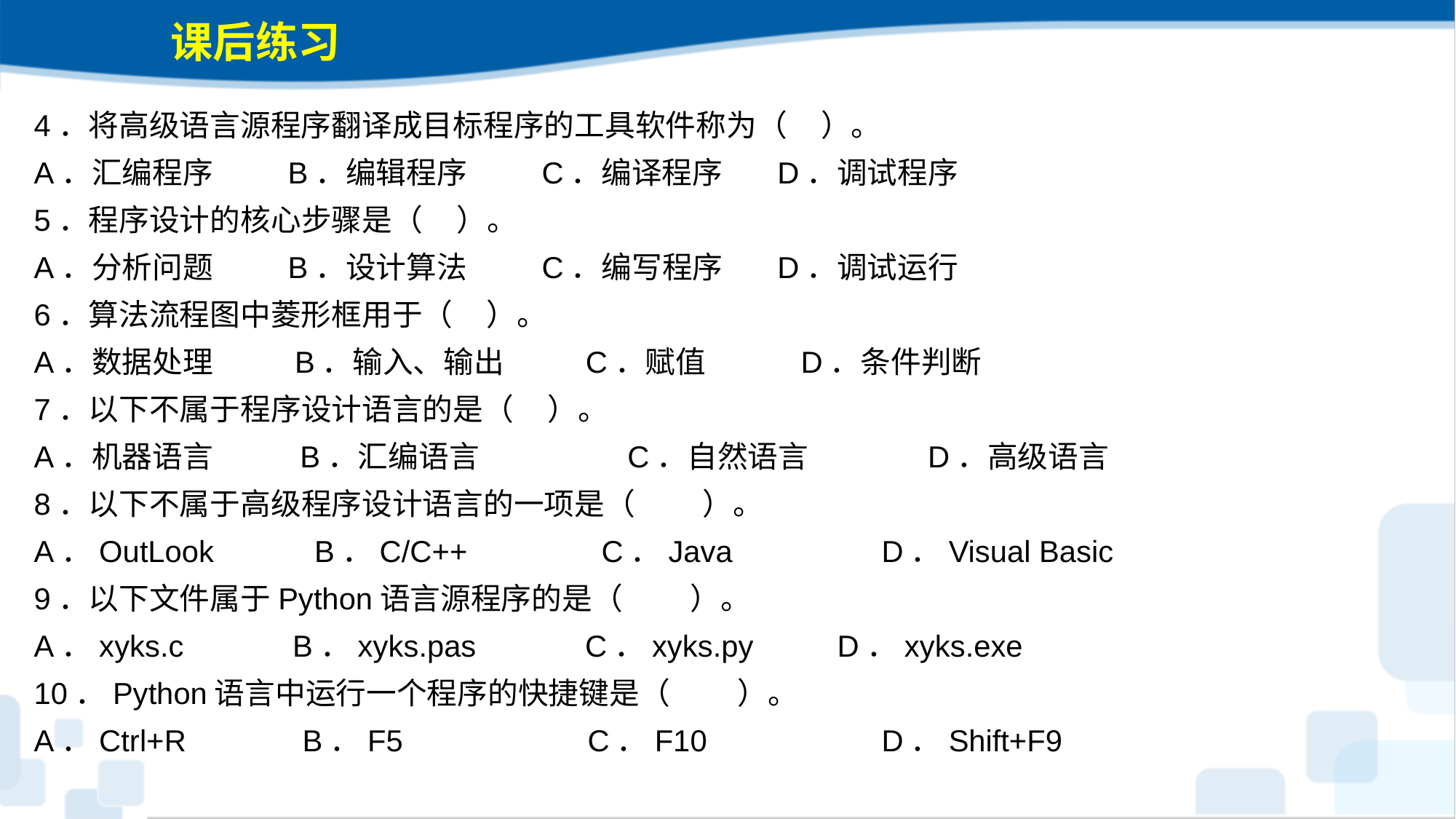

课后练习
4．将高级语言源程序翻译成目标程序的工具软件称为（     ）。
A．汇编程序          B．编辑程序          C．编译程序       D．调试程序
5．程序设计的核心步骤是（     ）。
A．分析问题          B．设计算法          C．编写程序       D．调试运行
6．算法流程图中菱形框用于（     ）。
A．数据处理           B．输入、输出           C．赋值             D．条件判断
7．以下不属于程序设计语言的是（     ）。
A．机器语言	      B．汇编语言	      C．自然语言	  D．高级语言
8．以下不属于高级程序设计语言的一项是（　 　）。
A．OutLook            B．C/C++                C．Java	          D．Visual Basic
9．以下文件属于Python语言源程序的是（　 　）。
A．xyks.c             B．xyks.pas             C．xyks.py          D．xyks.exe
10．Python语言中运行一个程序的快捷键是（　 　）。
A．Ctrl+R 	      B．F5	              C．F10 	          D．Shift+F9